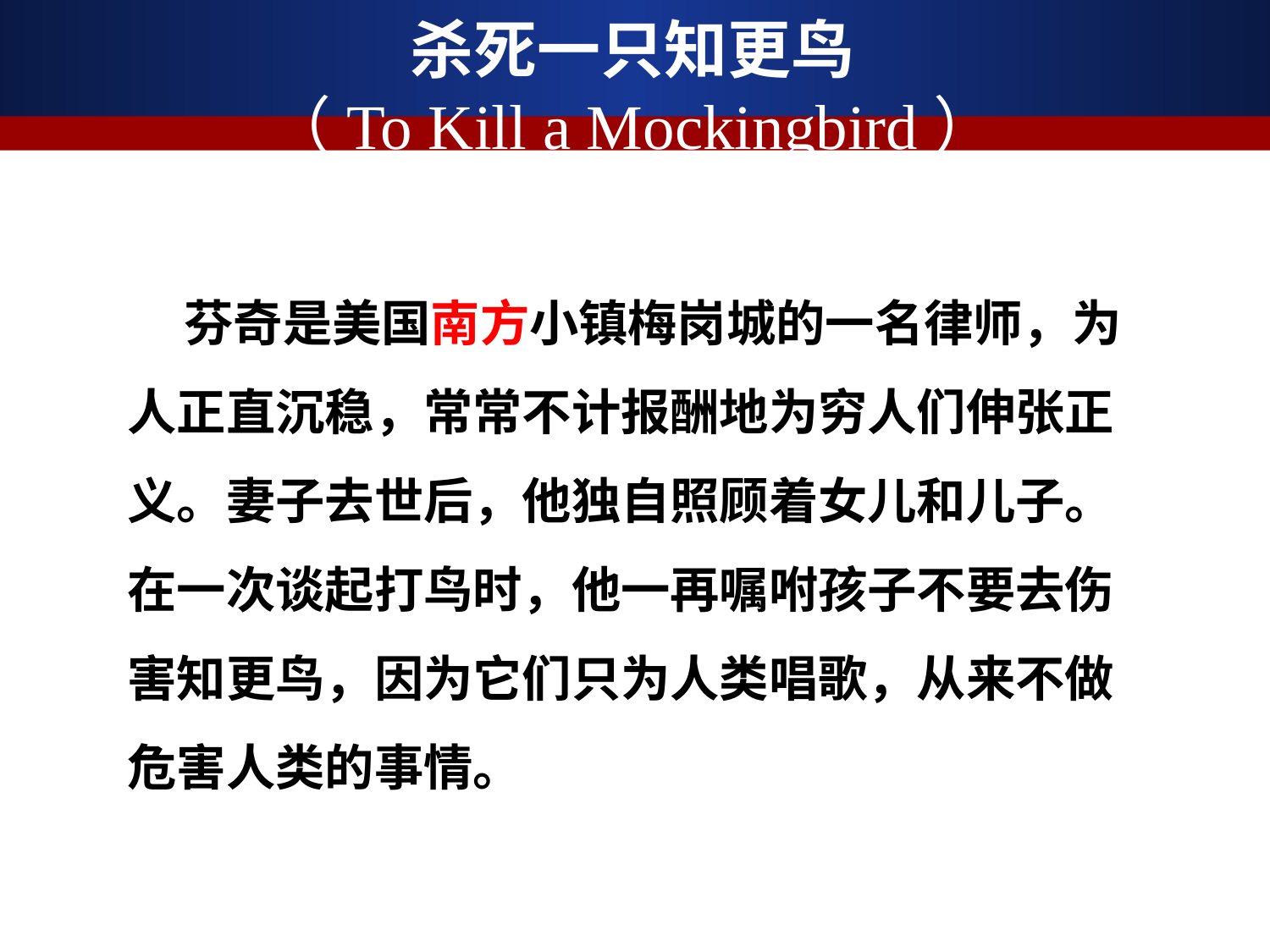

# 杀死一只知更鸟 （To Kill a Mockingbird）
    芬奇是美国南方小镇梅岗城的一名律师，为人正直沉稳，常常不计报酬地为穷人们伸张正义。妻子去世后，他独自照顾着女儿和儿子。在一次谈起打鸟时，他一再嘱咐孩子不要去伤害知更鸟，因为它们只为人类唱歌，从来不做危害人类的事情。